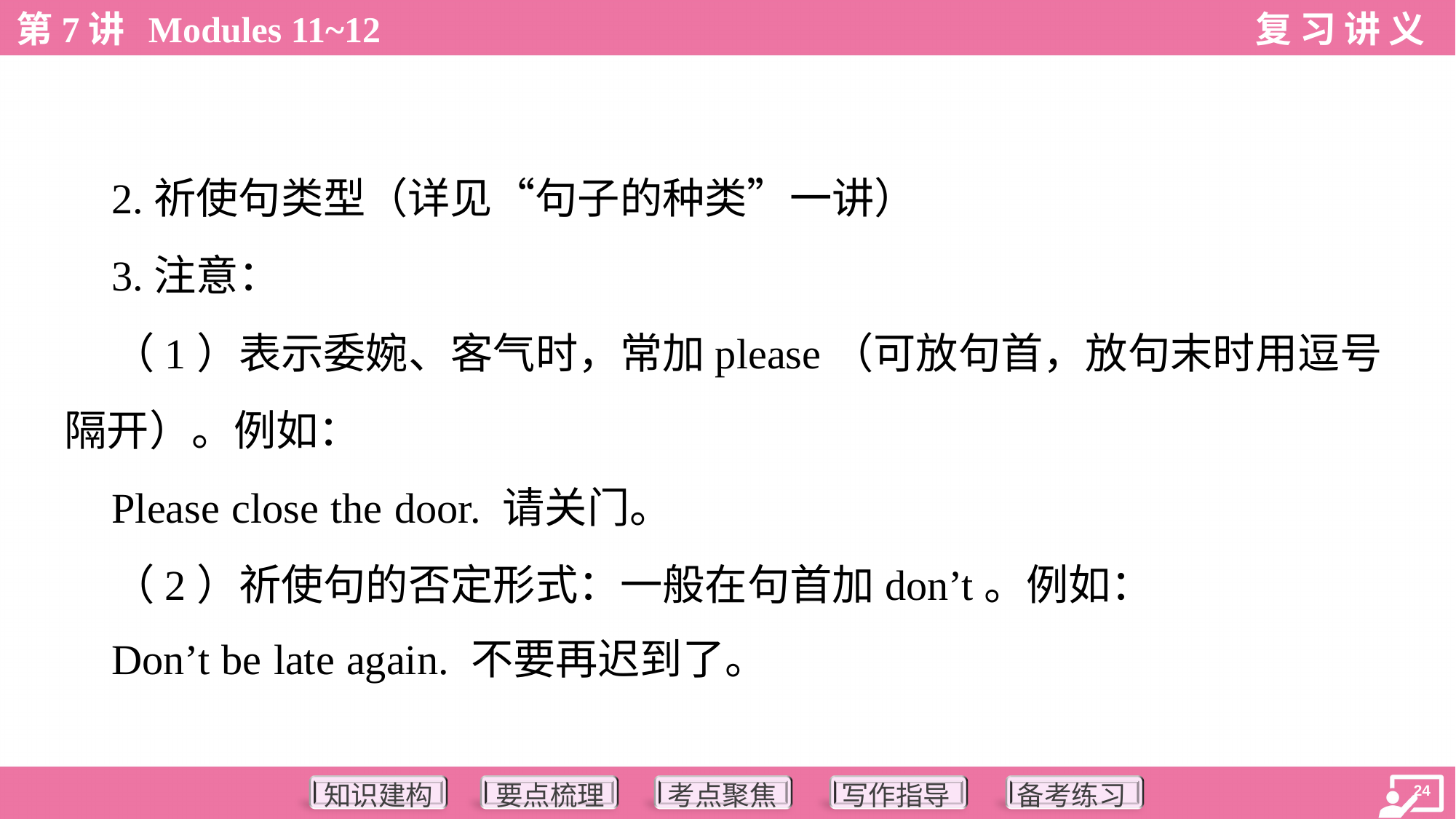

2.祈使句类型（详见“句子的种类”一讲）
    3.注意：
    （1）表示委婉、客气时，常加please（可放句首，放句末时用逗号
隔开）。例如：
    Please close the door. 请关门。
    （2）祈使句的否定形式：一般在句首加don’t。例如：
    Don’t be late again. 不要再迟到了。